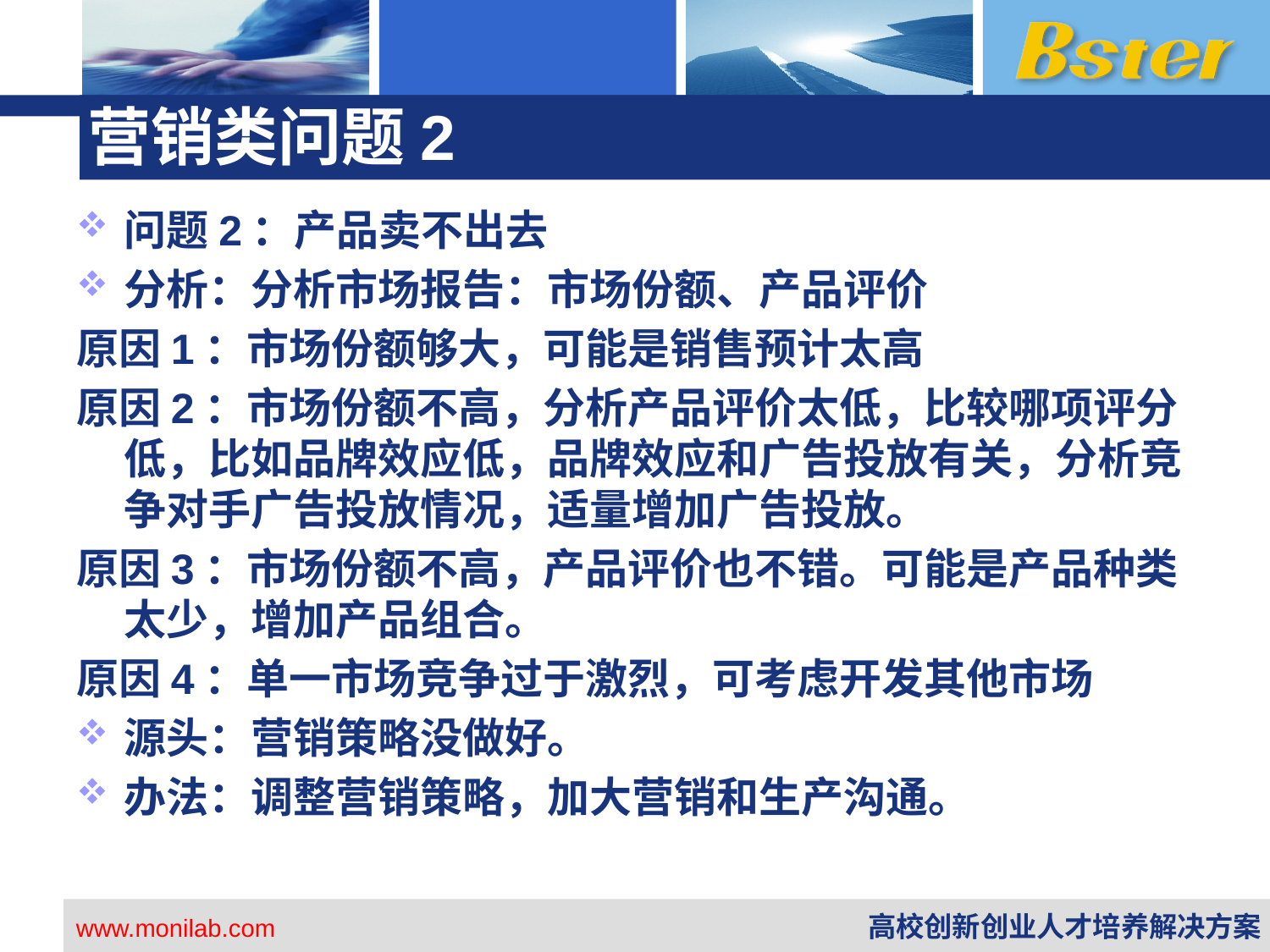

# 营销类问题2
问题2：产品卖不出去
分析：分析市场报告：市场份额、产品评价
原因1：市场份额够大，可能是销售预计太高
原因2：市场份额不高，分析产品评价太低，比较哪项评分低，比如品牌效应低，品牌效应和广告投放有关，分析竞争对手广告投放情况，适量增加广告投放。
原因3：市场份额不高，产品评价也不错。可能是产品种类太少，增加产品组合。
原因4：单一市场竞争过于激烈，可考虑开发其他市场
源头：营销策略没做好。
办法：调整营销策略，加大营销和生产沟通。